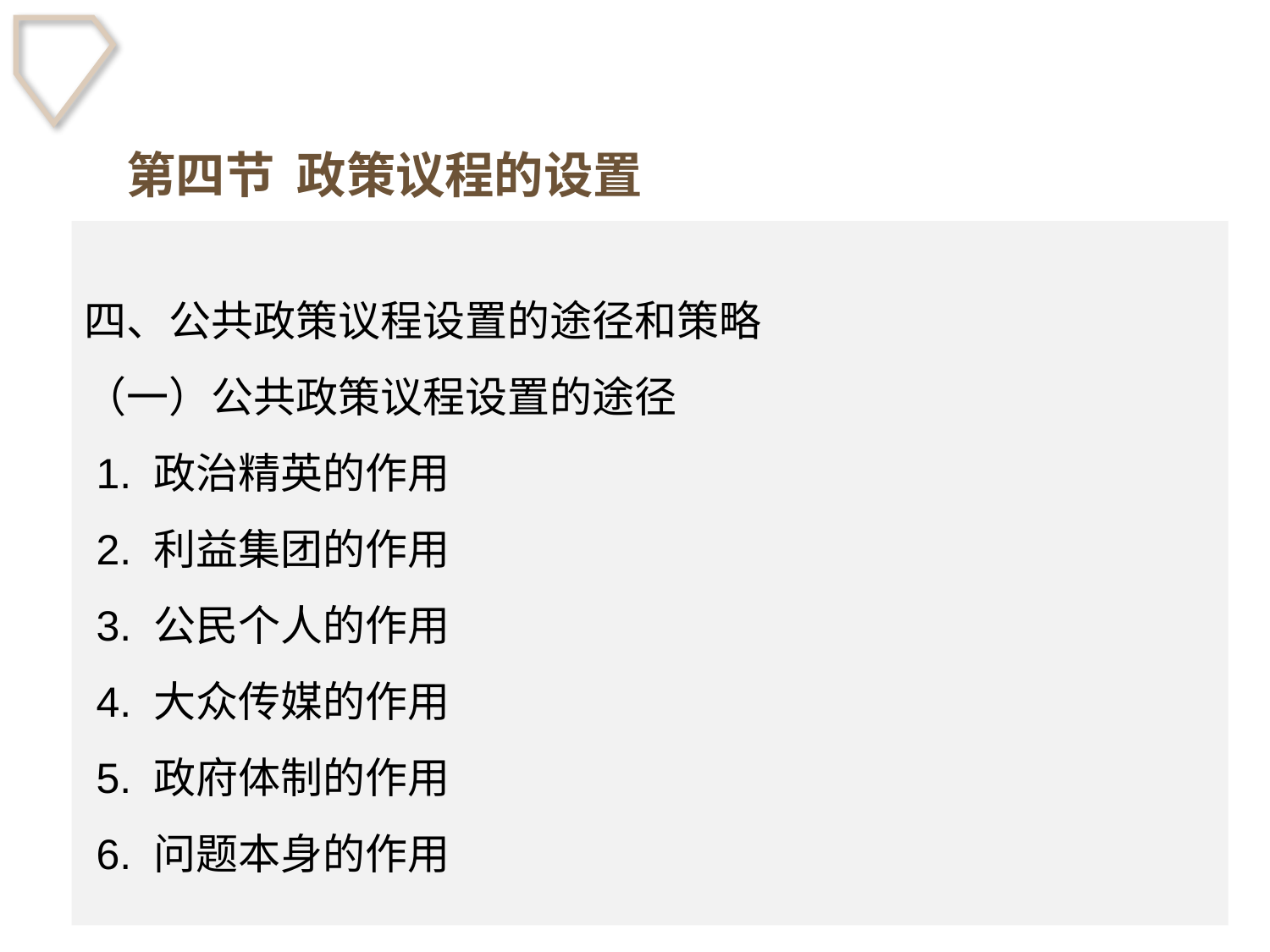

第四节  政策议程的设置
四、公共政策议程设置的途径和策略
（一）公共政策议程设置的途径
 1. 政治精英的作用
 2. 利益集团的作用
 3. 公民个人的作用
 4. 大众传媒的作用
 5. 政府体制的作用
 6. 问题本身的作用